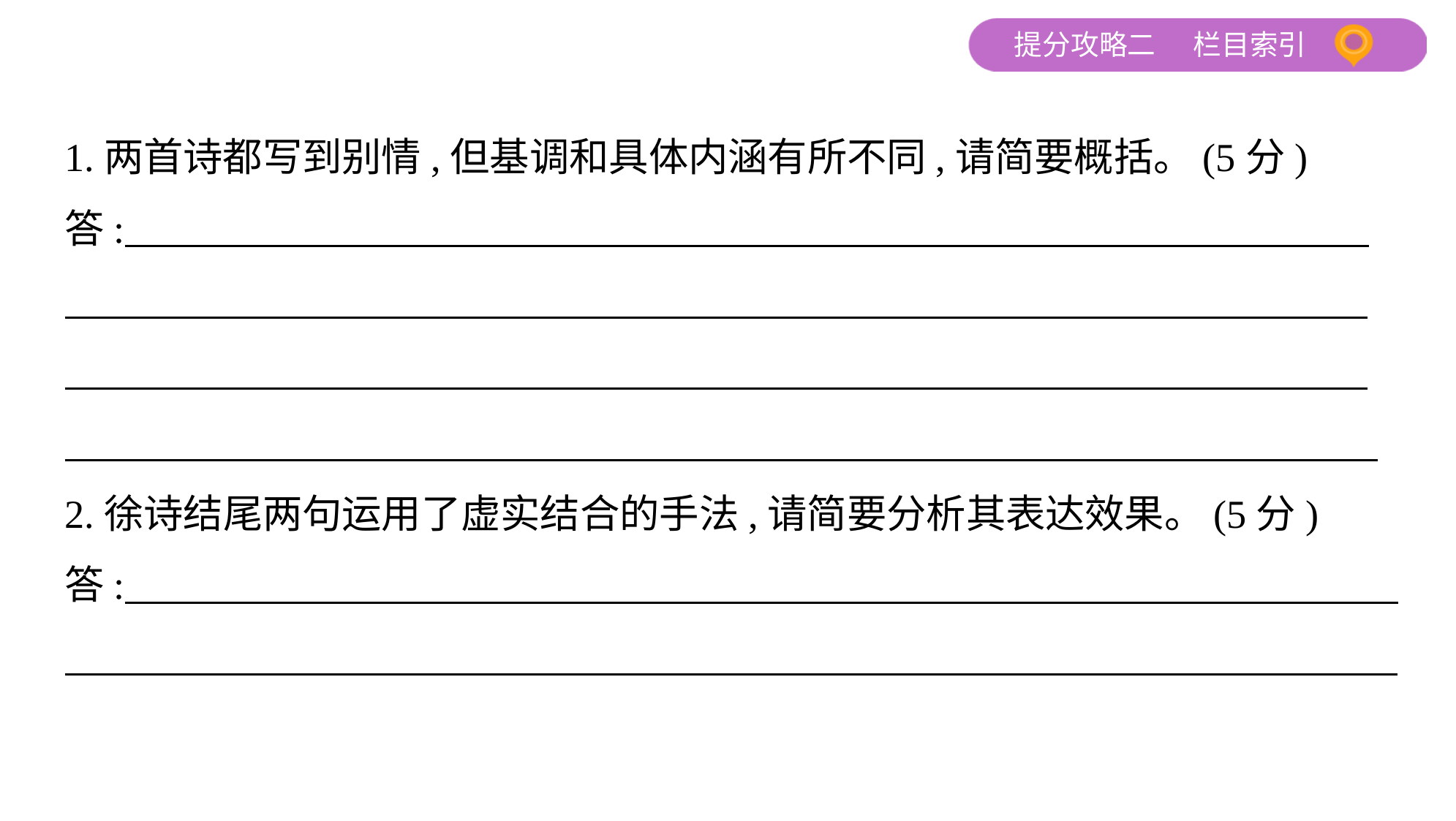

1.两首诗都写到别情,但基调和具体内涵有所不同,请简要概括。(5分)
答:

2.徐诗结尾两句运用了虚实结合的手法,请简要分析其表达效果。(5分)
答: